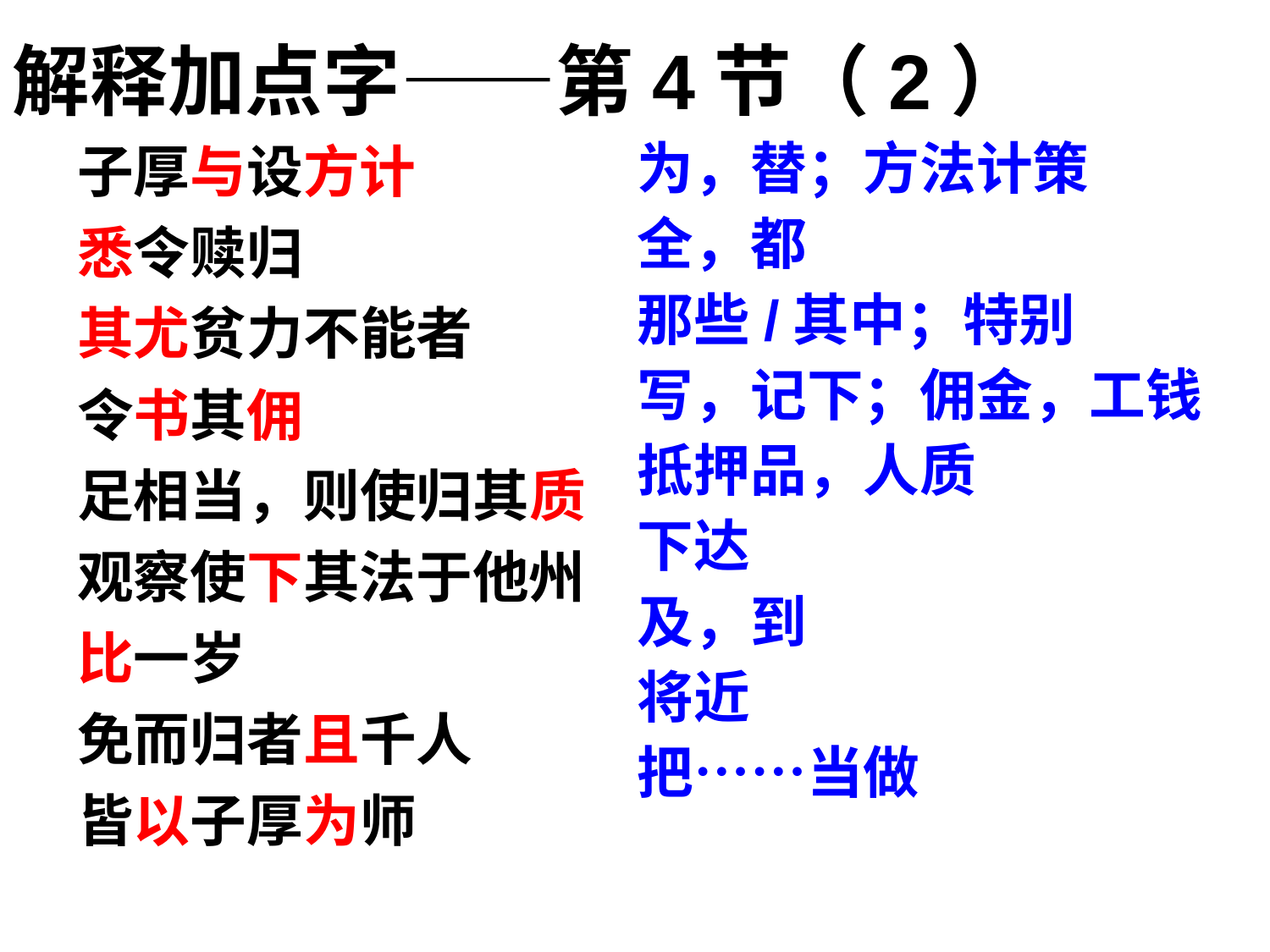

解释加点字——第4节（2）
子厚与设方计
悉令赎归
其尤贫力不能者
令书其佣
足相当，则使归其质
观察使下其法于他州
比一岁
免而归者且千人
皆以子厚为师
为，替；方法计策
全，都
那些/其中；特别
写，记下；佣金，工钱
抵押品，人质
下达
及，到
将近
把……当做